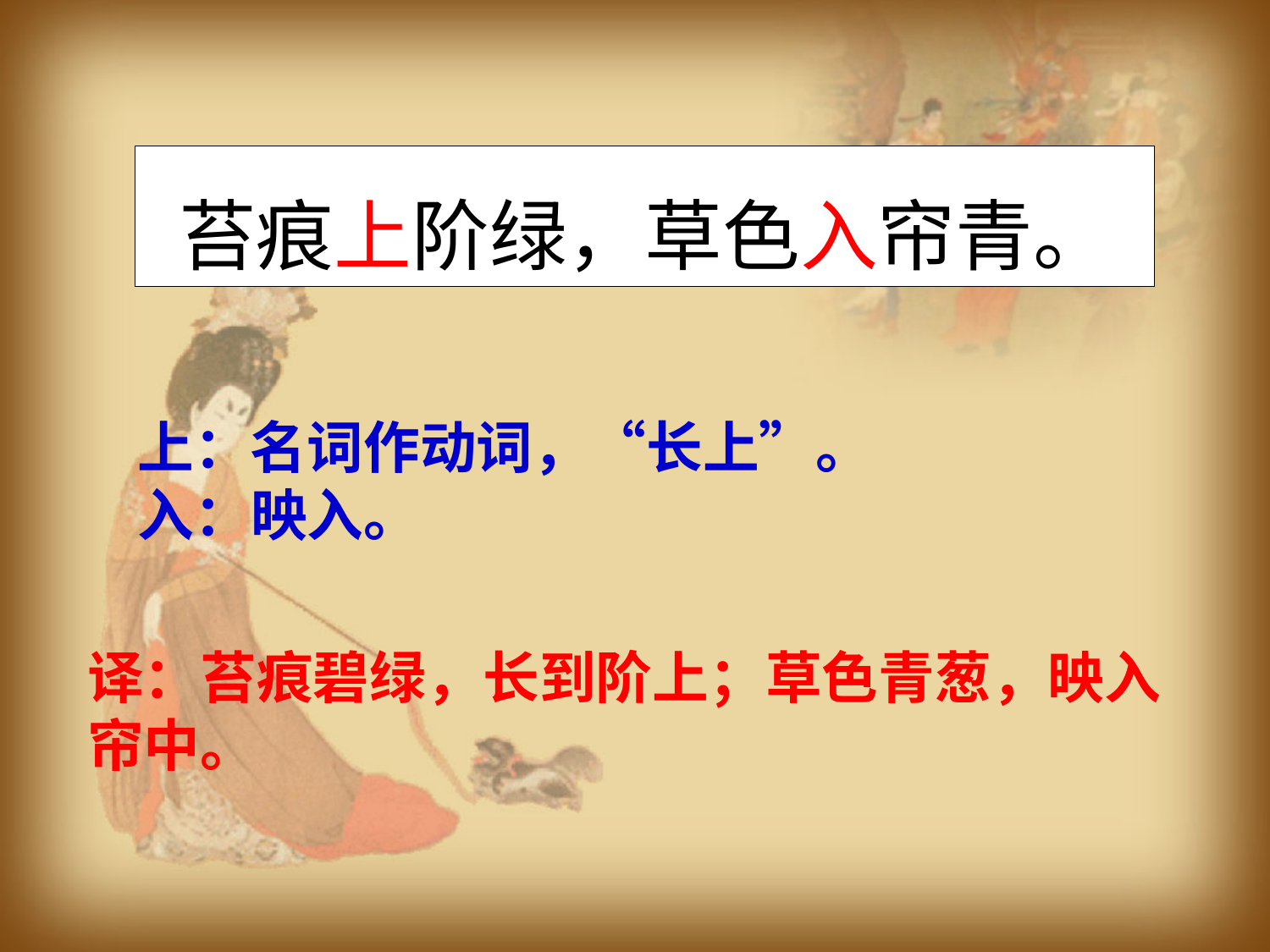

苔痕上阶绿，草色入帘青。
上：名词作动词，“长上”。
入：映入。
译：苔痕碧绿，长到阶上；草色青葱，映入帘中。